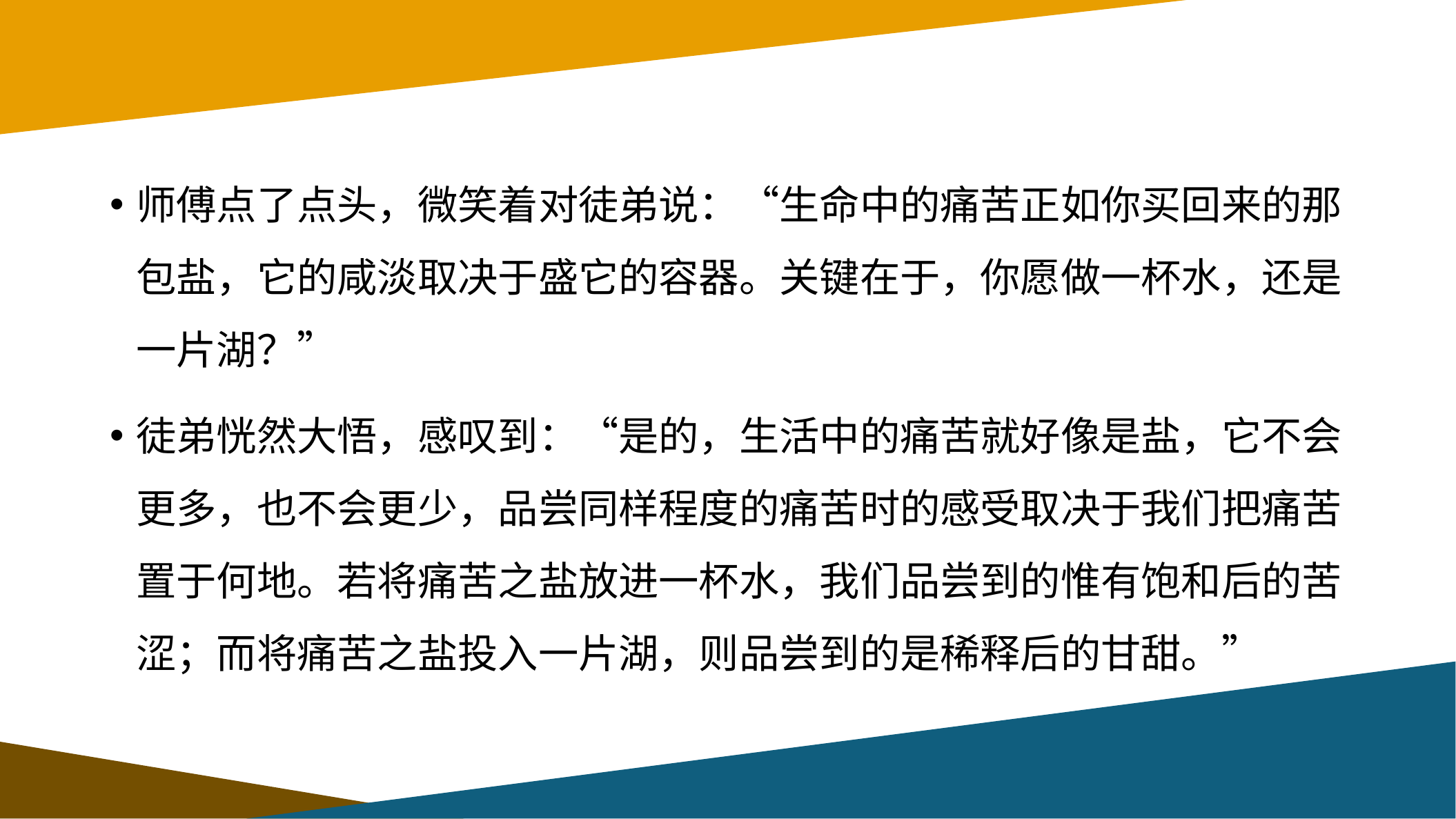

师傅点了点头，微笑着对徒弟说：“生命中的痛苦正如你买回来的那包盐，它的咸淡取决于盛它的容器。关键在于，你愿做一杯水，还是一片湖？”
徒弟恍然大悟，感叹到：“是的，生活中的痛苦就好像是盐，它不会更多，也不会更少，品尝同样程度的痛苦时的感受取决于我们把痛苦置于何地。若将痛苦之盐放进一杯水，我们品尝到的惟有饱和后的苦涩；而将痛苦之盐投入一片湖，则品尝到的是稀释后的甘甜。”